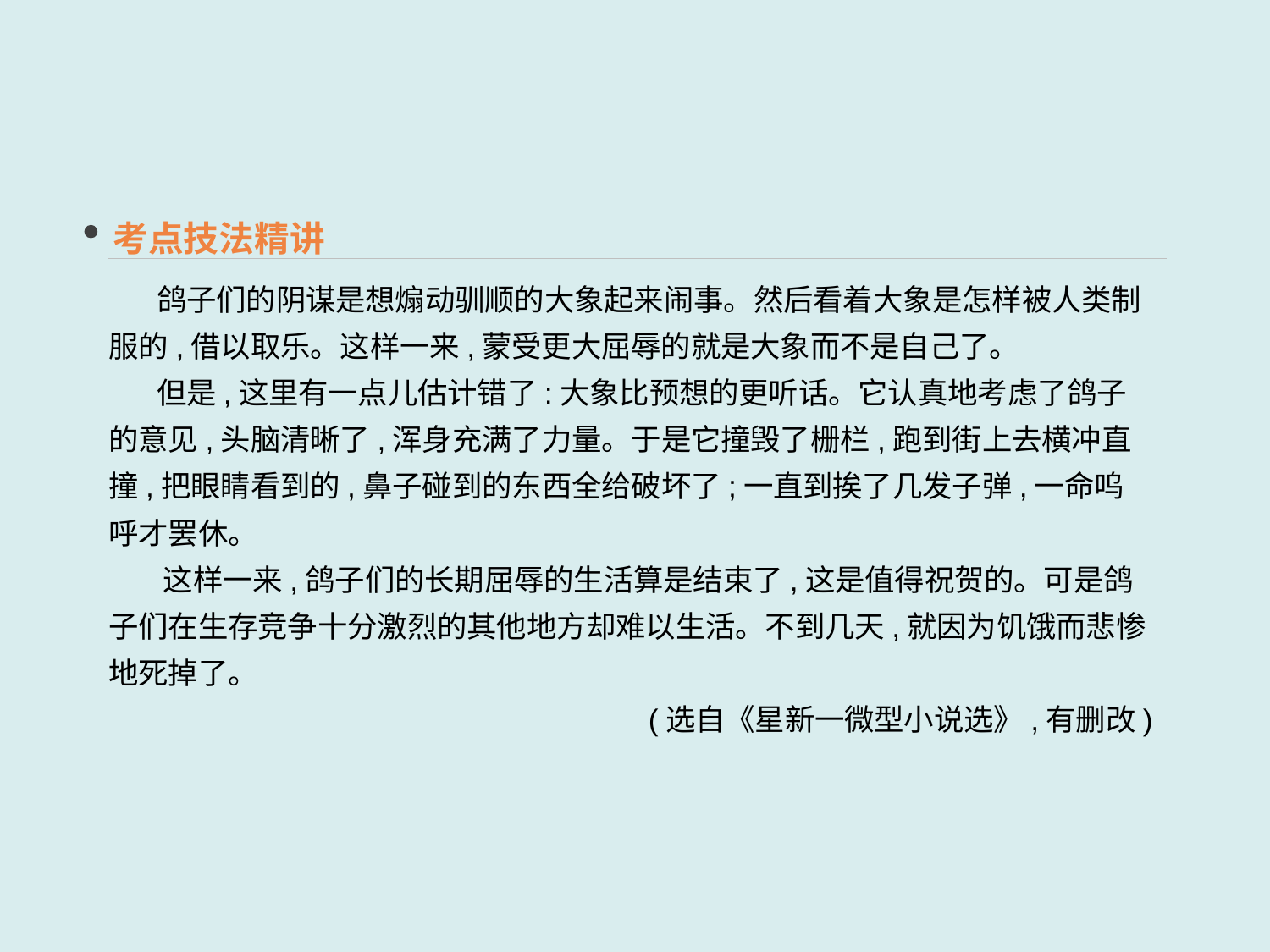

考点技法精讲

      鸽子们的阴谋是想煽动驯顺的大象起来闹事。然后看着大象是怎样被人类制服的,借以取乐。这样一来,蒙受更大屈辱的就是大象而不是自己了。
      但是,这里有一点儿估计错了:大象比预想的更听话。它认真地考虑了鸽子的意见,头脑清晰了,浑身充满了力量。于是它撞毁了栅栏,跑到街上去横冲直撞,把眼睛看到的,鼻子碰到的东西全给破坏了;一直到挨了几发子弹,一命呜呼才罢休。
       这样一来,鸽子们的长期屈辱的生活算是结束了,这是值得祝贺的。可是鸽子们在生存竞争十分激烈的其他地方却难以生活。不到几天,就因为饥饿而悲惨地死掉了。
	(选自《星新一微型小说选》,有删改)